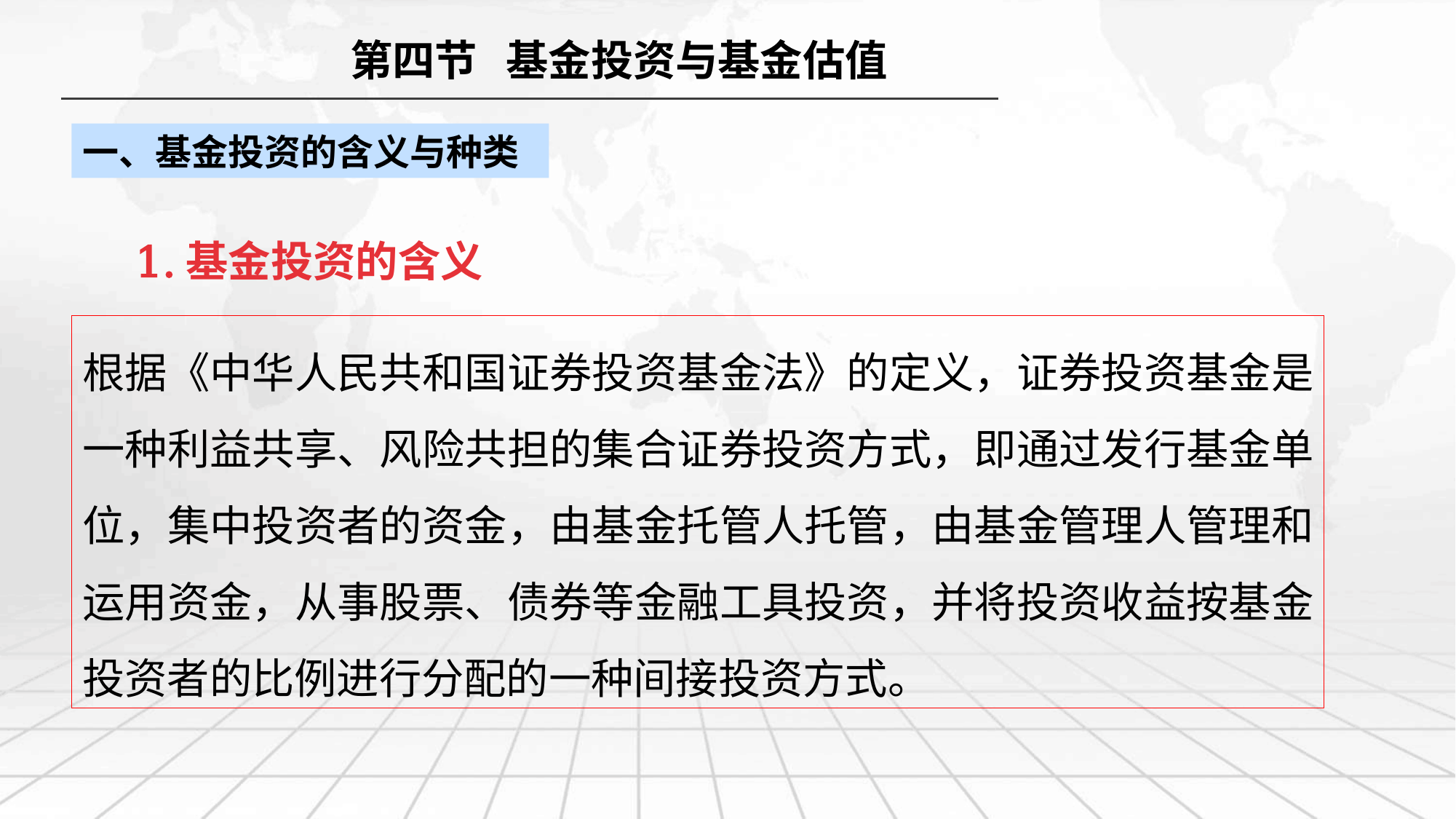

第四节   基金投资与基金估值
一、基金投资的含义与种类
1.基金投资的含义

根据《中华人民共和国证券投资基金法》的定义，证券投资基金是一种利益共享、风险共担的集合证券投资方式，即通过发行基金单位，集中投资者的资金，由基金托管人托管，由基金管理人管理和运用资金，从事股票、债券等金融工具投资，并将投资收益按基金投资者的比例进行分配的一种间接投资方式。